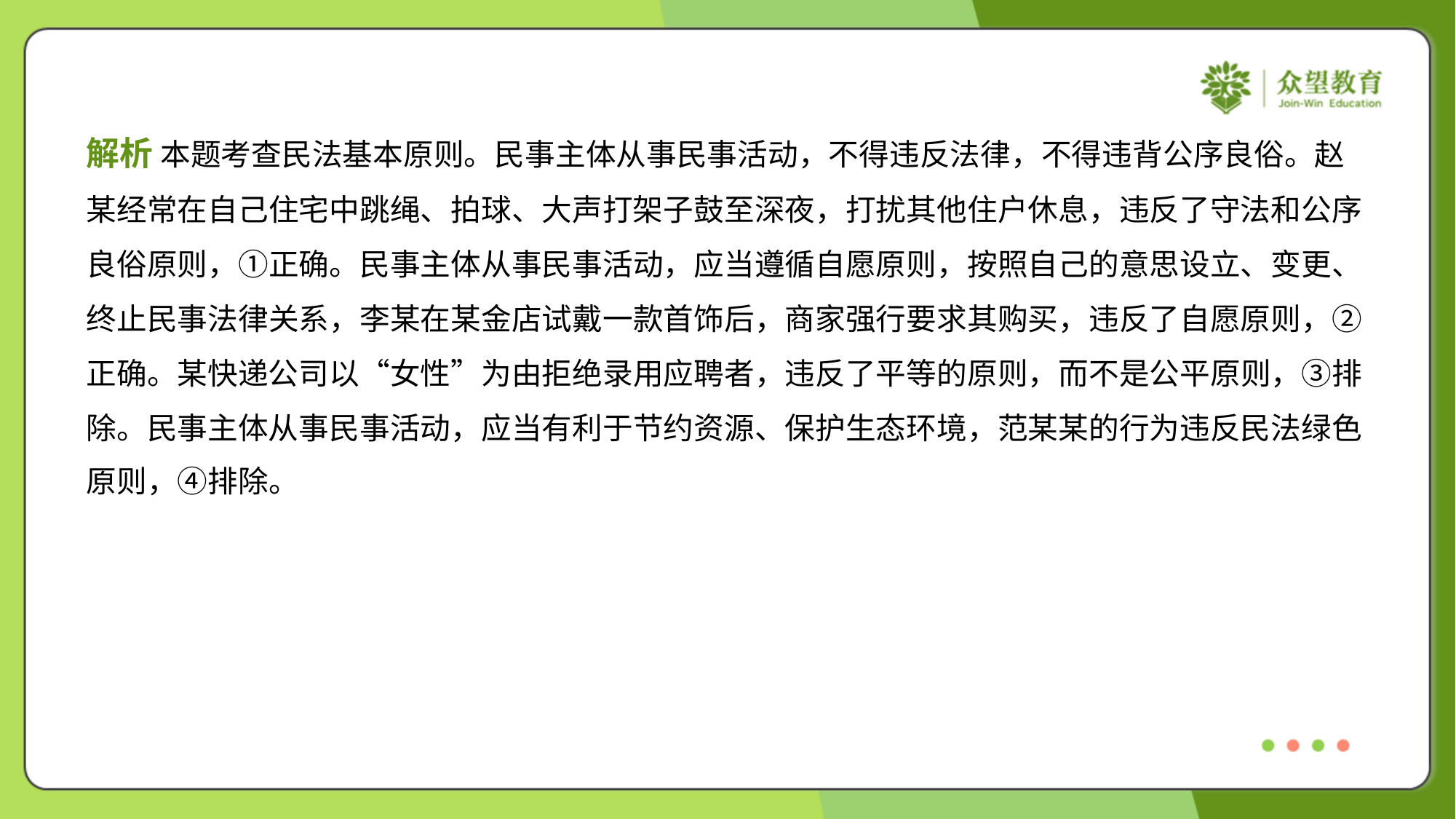

解析 本题考查民法基本原则。民事主体从事民事活动，不得违反法律，不得违背公序良俗。赵
某经常在自己住宅中跳绳、拍球、大声打架子鼓至深夜，打扰其他住户休息，违反了守法和公序
良俗原则，①正确。民事主体从事民事活动，应当遵循自愿原则，按照自己的意思设立、变更、
终止民事法律关系，李某在某金店试戴一款首饰后，商家强行要求其购买，违反了自愿原则，②
正确。某快递公司以“女性”为由拒绝录用应聘者，违反了平等的原则，而不是公平原则，③排
除。民事主体从事民事活动，应当有利于节约资源、保护生态环境，范某某的行为违反民法绿色
原则，④排除。